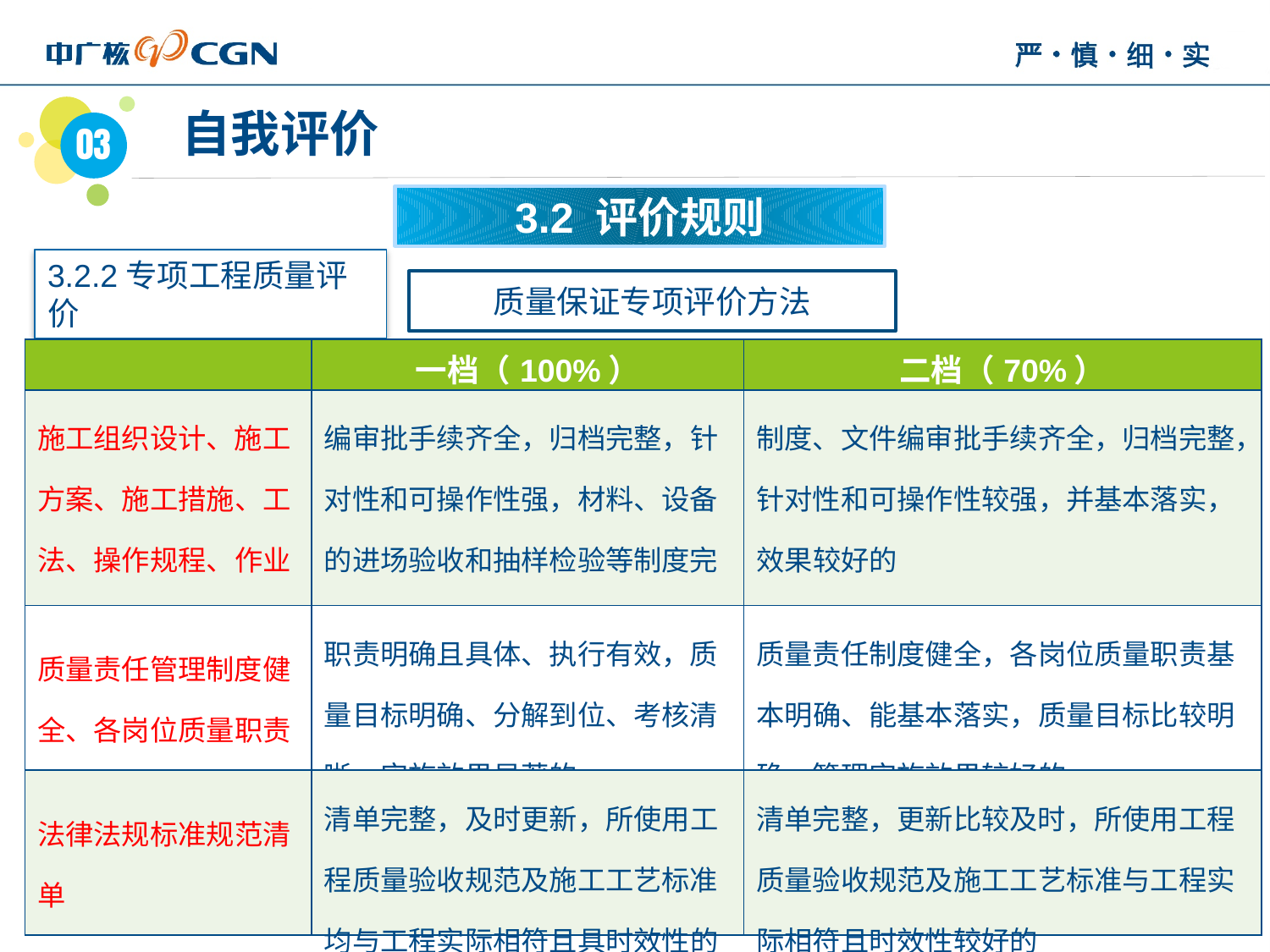

03

  自我评价

3.2 评价规则
3.2.2专项工程质量评价
质量保证专项评价方法
|  | 一档（100%） | 二档（70%） |
| --- | --- | --- |
| 施工组织设计、施工方案、施工措施、工法、操作规程、作业指导书等 | 编审批手续齐全，归档完整，针对性和可操作性强，材料、设备的进场验收和抽样检验等制度完善，认真落实，效果显著的 | 制度、文件编审批手续齐全，归档完整，针对性和可操作性较强，并基本落实，效果较好的 |
| 质量责任管理制度健全、各岗位质量职责 | 职责明确且具体、执行有效，质量目标明确、分解到位、考核清晰，实施效果显著的 | 质量责任制度健全，各岗位质量职责基本明确、能基本落实，质量目标比较明确，管理实施效果较好的 |
| 法律法规标准规范清单 | 清单完整，及时更新，所使用工程质量验收规范及施工工艺标准均与工程实际相符且具时效性的 | 清单完整，更新比较及时，所使用工程质量验收规范及施工工艺标准与工程实际相符且时效性较好的 |